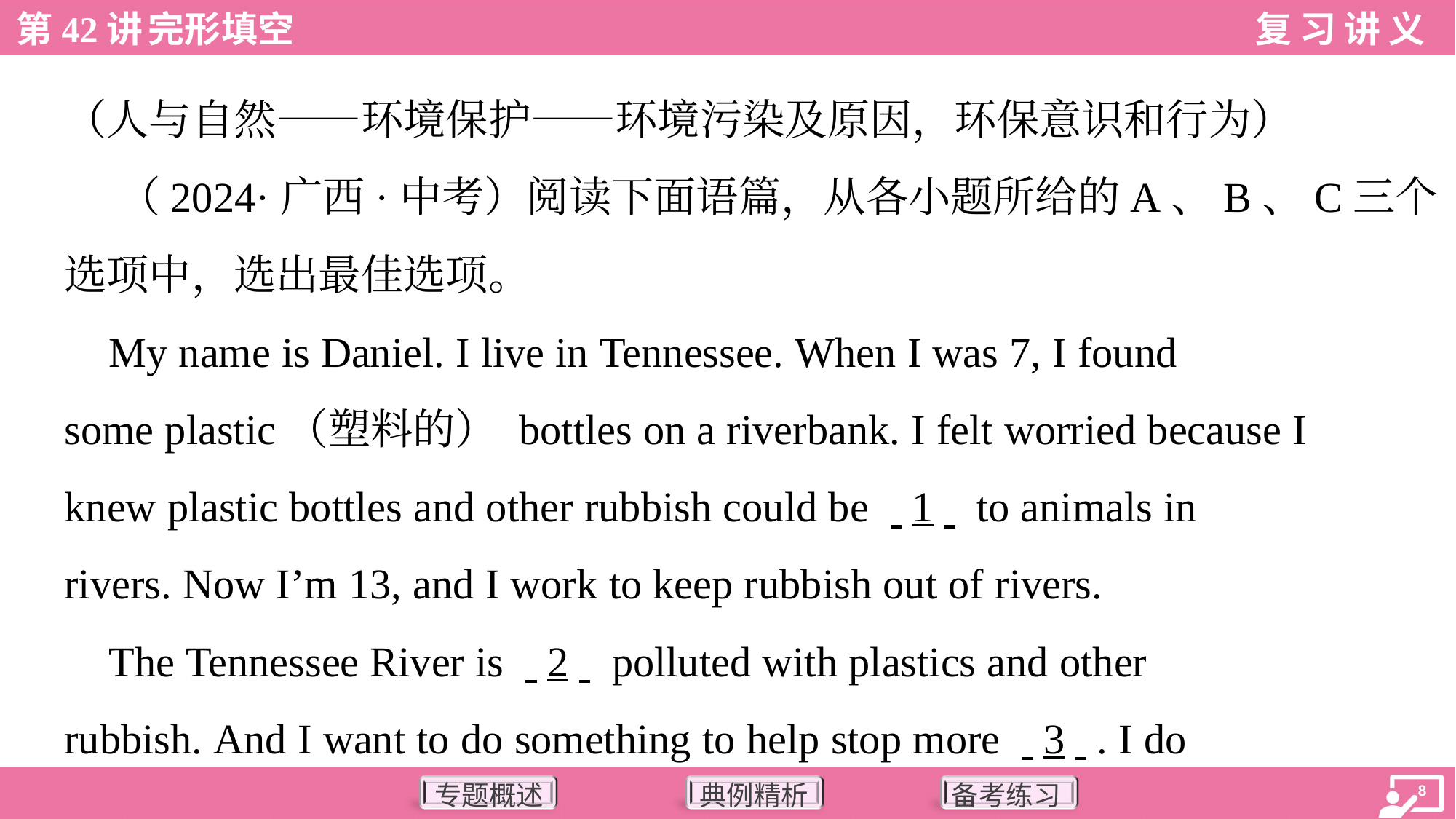

（人与自然——环境保护——环境污染及原因，环保意识和行为）
    （2024·广西·中考）阅读下面语篇，从各小题所给的A、B、C三个
选项中，选出最佳选项。
    My name is Daniel. I live in Tennessee. When I was 7, I found
some plastic（塑料的） bottles on a riverbank. I felt worried because I
knew plastic bottles and other rubbish could be . .1. . to animals in
rivers. Now I’m 13, and I work to keep rubbish out of rivers.
    The Tennessee River is . .2. . polluted with plastics and other
rubbish. And I want to do something to help stop more . .3. .. I do